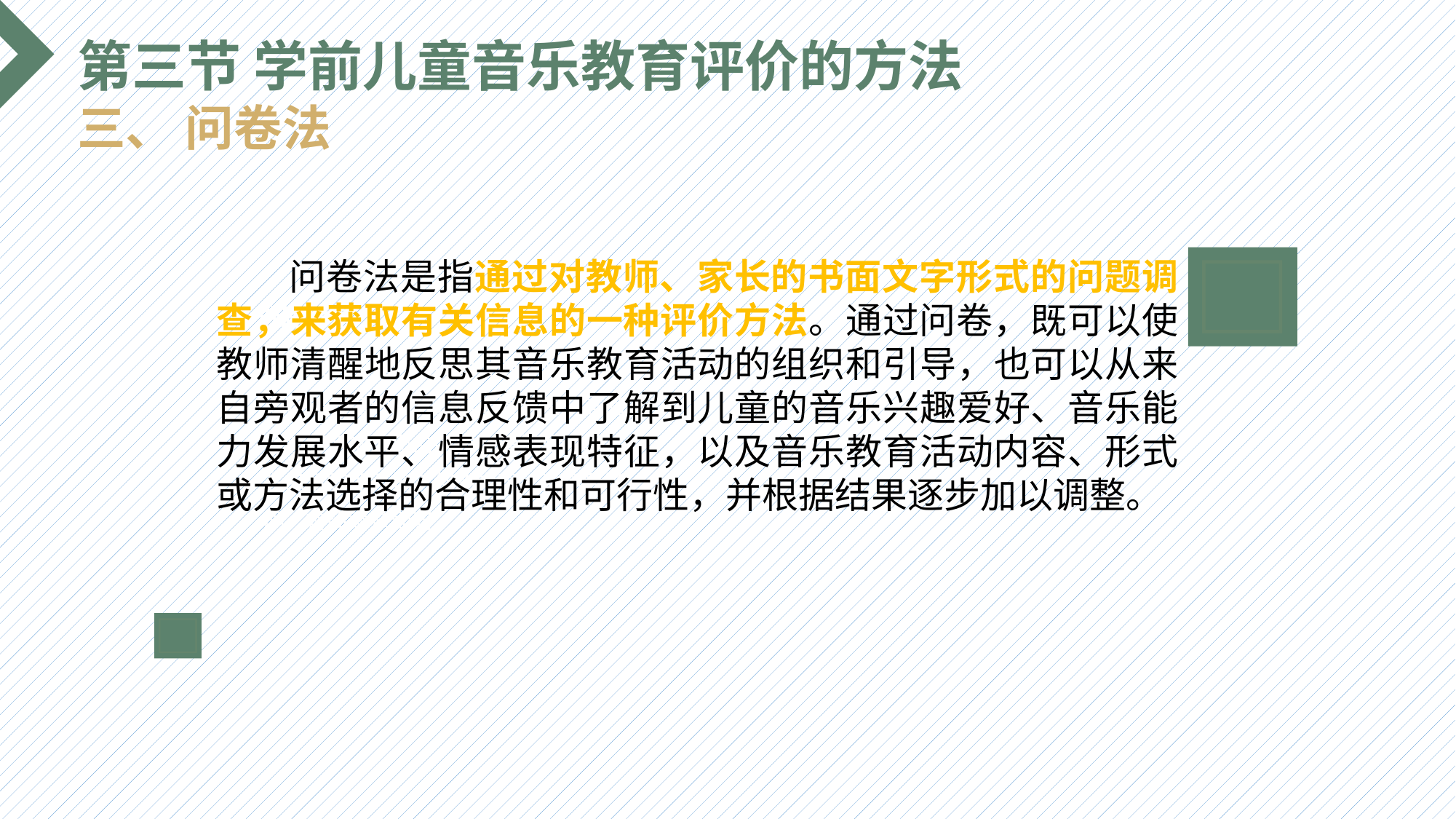

第三节 学前儿童音乐教育评价的方法
三、 问卷法

 问卷法是指通过对教师、家长的书面文字形式的问题调查，来获取有关信息的一种评价方法。通过问卷，既可以使教师清醒地反思其音乐教育活动的组织和引导，也可以从来自旁观者的信息反馈中了解到儿童的音乐兴趣爱好、音乐能力发展水平、情感表现特征，以及音乐教育活动内容、形式或方法选择的合理性和可行性，并根据结果逐步加以调整。

选题背景
输入您的内容，请简要说明，言简意赅即可输入您的内容，请简要说明，言简意赅即可输入您的内容，请简要说明，言简意赅即可输入您的内容，请简要说明，言简意赅即可